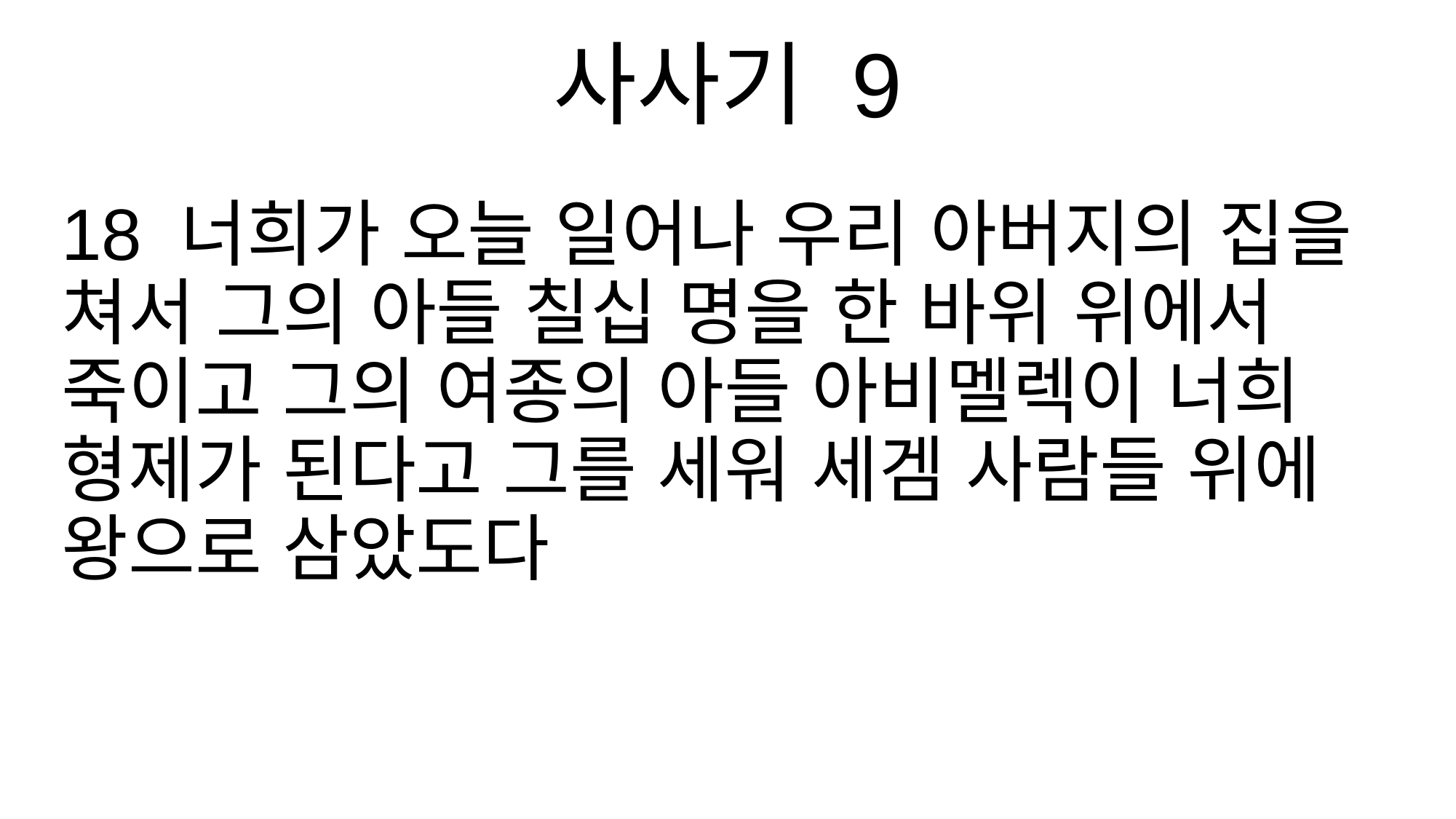

사사기 9
18 너희가 오늘 일어나 우리 아버지의 집을 쳐서 그의 아들 칠십 명을 한 바위 위에서 죽이고 그의 여종의 아들 아비멜렉이 너희 형제가 된다고 그를 세워 세겜 사람들 위에 왕으로 삼았도다